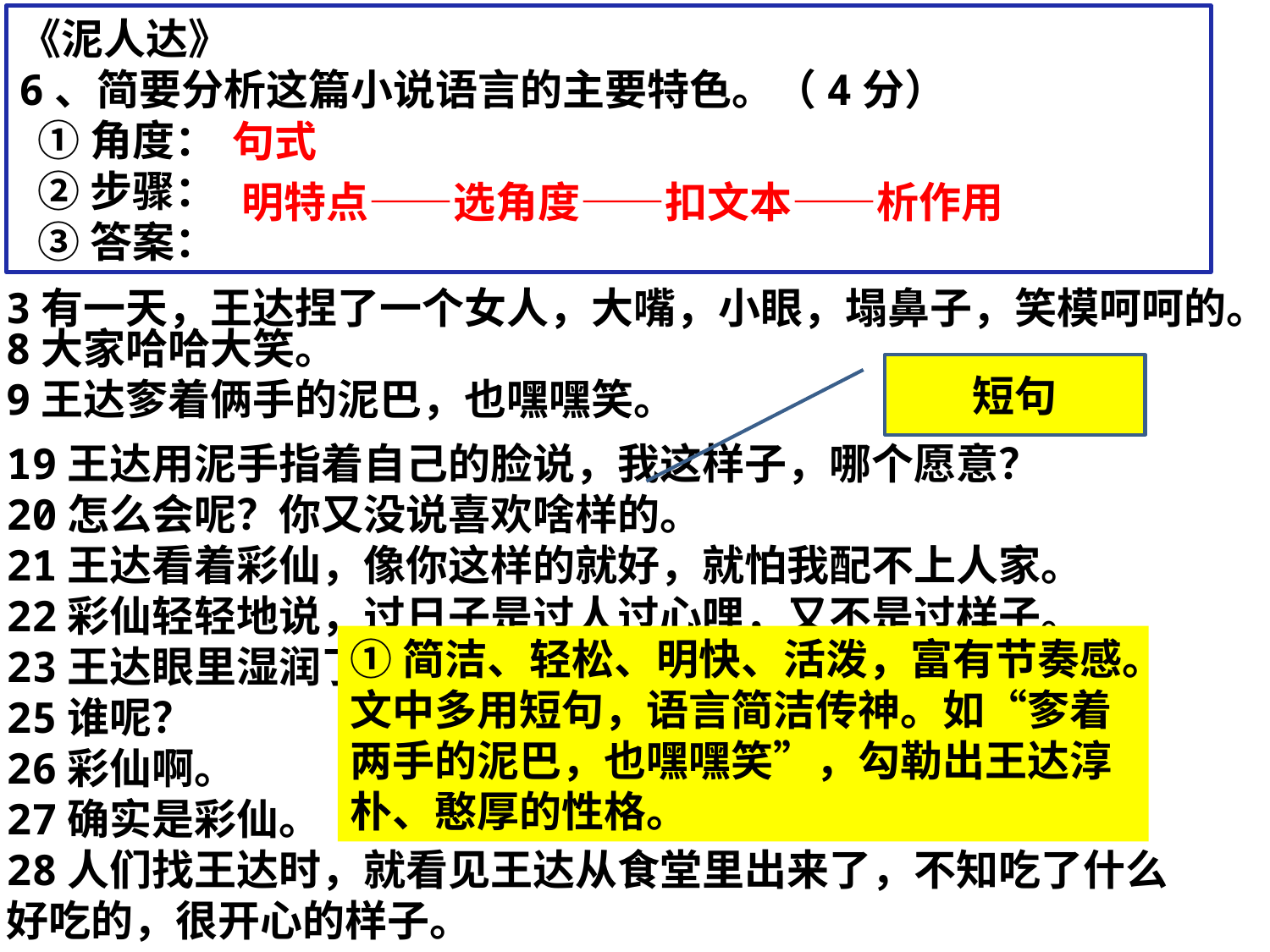

《泥人达》
6、简要分析这篇小说语言的主要特色。（4分）
  ①角度：
  ②步骤：
  ③答案：
句式
明特点——选角度——扣文本——析作用
3有一天，王达捏了一个女人，大嘴，小眼，塌鼻子，笑模呵呵的。
8大家哈哈大笑。
9王达奓着俩手的泥巴，也嘿嘿笑。
短句
19王达用泥手指着自己的脸说，我这样子，哪个愿意？
20怎么会呢？你又没说喜欢啥样的。
21王达看着彩仙，像你这样的就好，就怕我配不上人家。
22彩仙轻轻地说，过日子是过人过心哩，又不是过样子。
23王达眼里湿润了。
25谁呢？
26彩仙啊。
27确实是彩仙。
28人们找王达时，就看见王达从食堂里出来了，不知吃了什么好吃的，很开心的样子。
①简洁、轻松、明快、活泼，富有节奏感。文中多用短句，语言简洁传神。如“奓着两手的泥巴，也嘿嘿笑”，勾勒出王达淳朴、憨厚的性格。